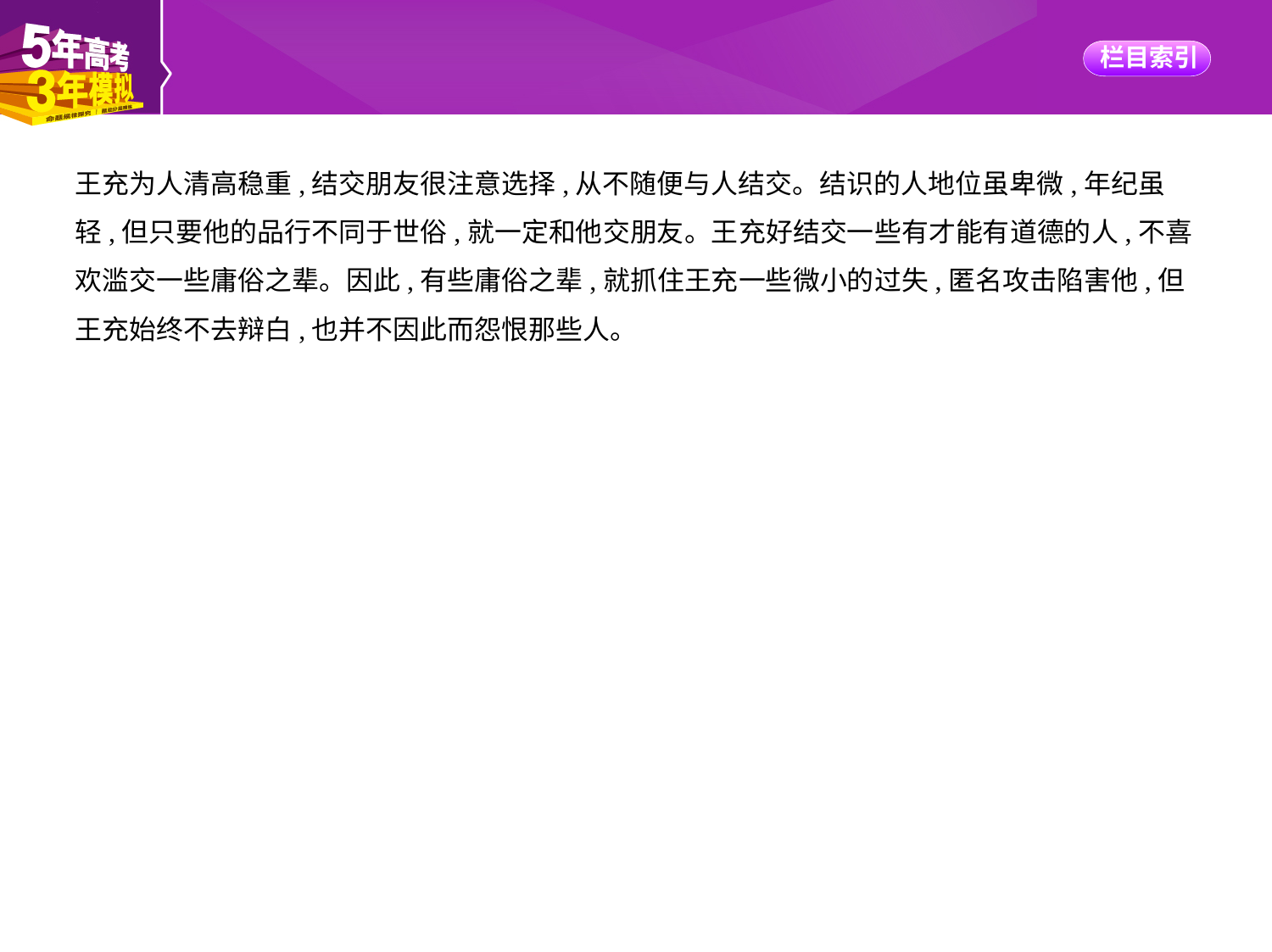

王充为人清高稳重,结交朋友很注意选择,从不随便与人结交。结识的人地位虽卑微,年纪虽
轻,但只要他的品行不同于世俗,就一定和他交朋友。王充好结交一些有才能有道德的人,不喜
欢滥交一些庸俗之辈。因此,有些庸俗之辈,就抓住王充一些微小的过失,匿名攻击陷害他,但
王充始终不去辩白,也并不因此而怨恨那些人。